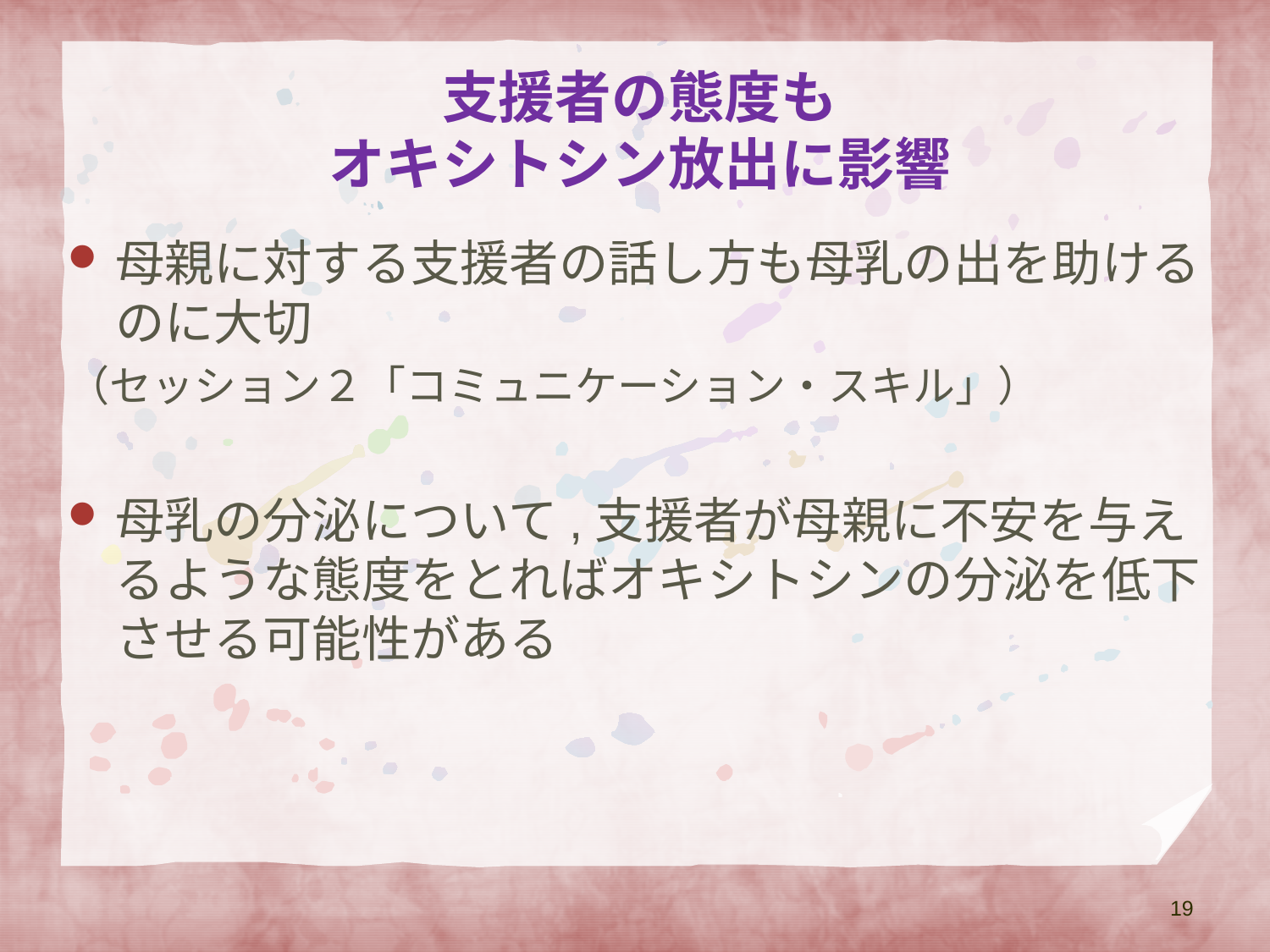

# 支援者の態度も オキシトシン放出に影響
母親に対する支援者の話し方も母乳の出を助けるのに大切
（セッション２「コミュニケーション・スキル」）

母乳の分泌について,支援者が母親に不安を与えるような態度をとればオキシトシンの分泌を低下させる可能性がある
19